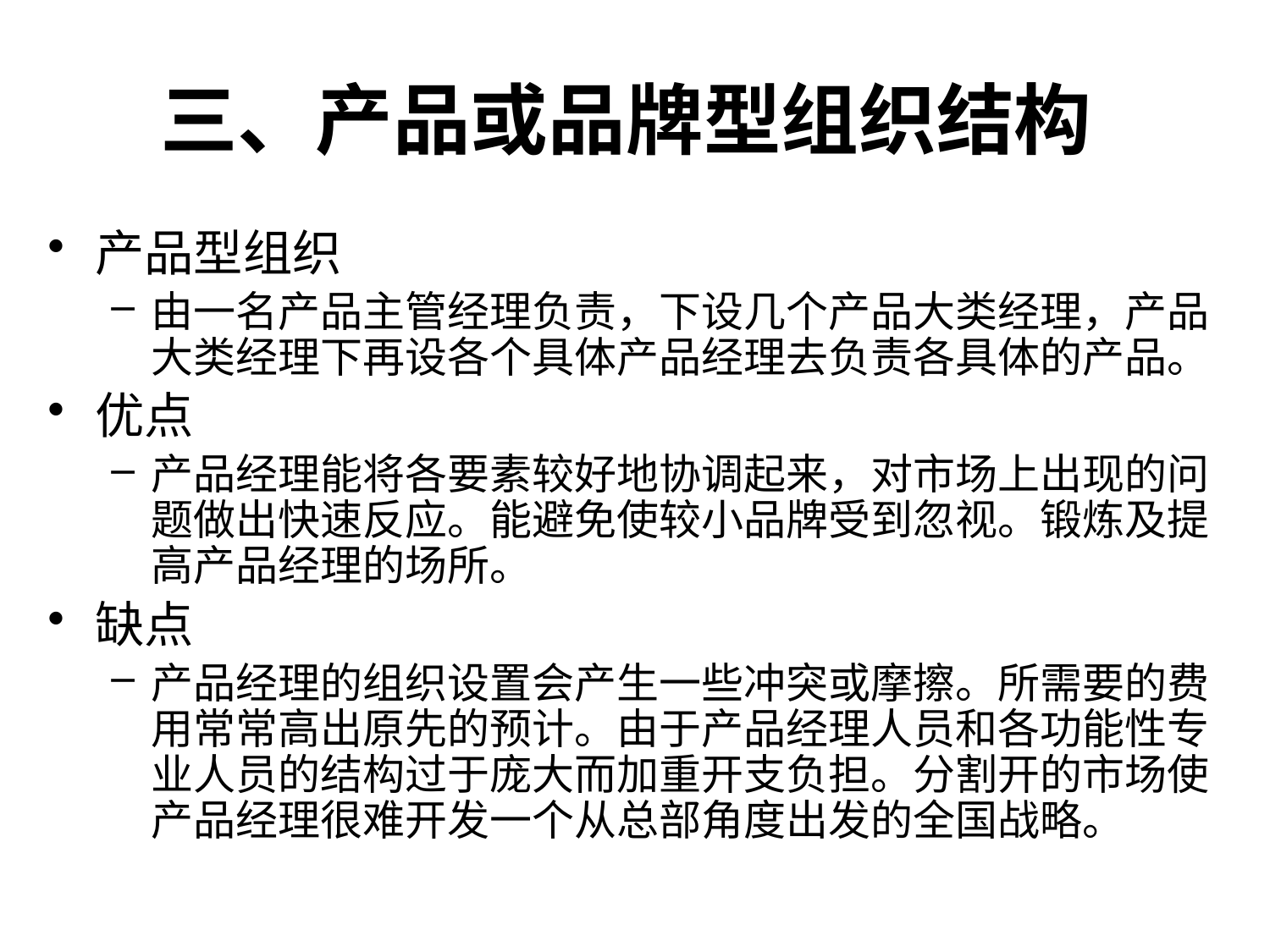

# 三、产品或品牌型组织结构
产品型组织
由一名产品主管经理负责，下设几个产品大类经理，产品大类经理下再设各个具体产品经理去负责各具体的产品。
优点
产品经理能将各要素较好地协调起来，对市场上出现的问题做出快速反应。能避免使较小品牌受到忽视。锻炼及提高产品经理的场所。
缺点
产品经理的组织设置会产生一些冲突或摩擦。所需要的费用常常高出原先的预计。由于产品经理人员和各功能性专业人员的结构过于庞大而加重开支负担。分割开的市场使产品经理很难开发一个从总部角度出发的全国战略。